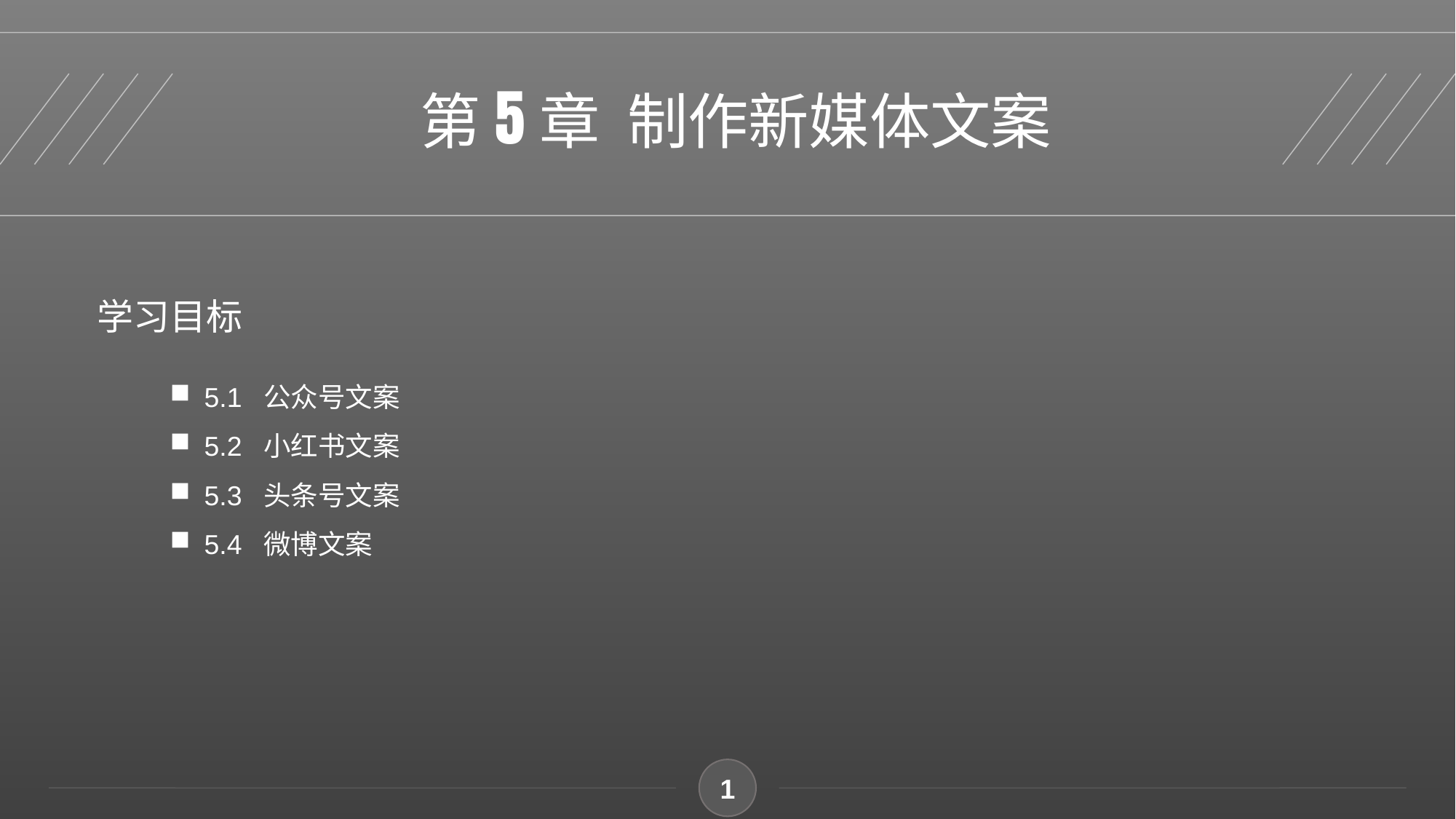

第5章  制作新媒体文案

学习目标
5.1  公众号文案
5.2  小红书文案
5.3  头条号文案
5.4  微博文案